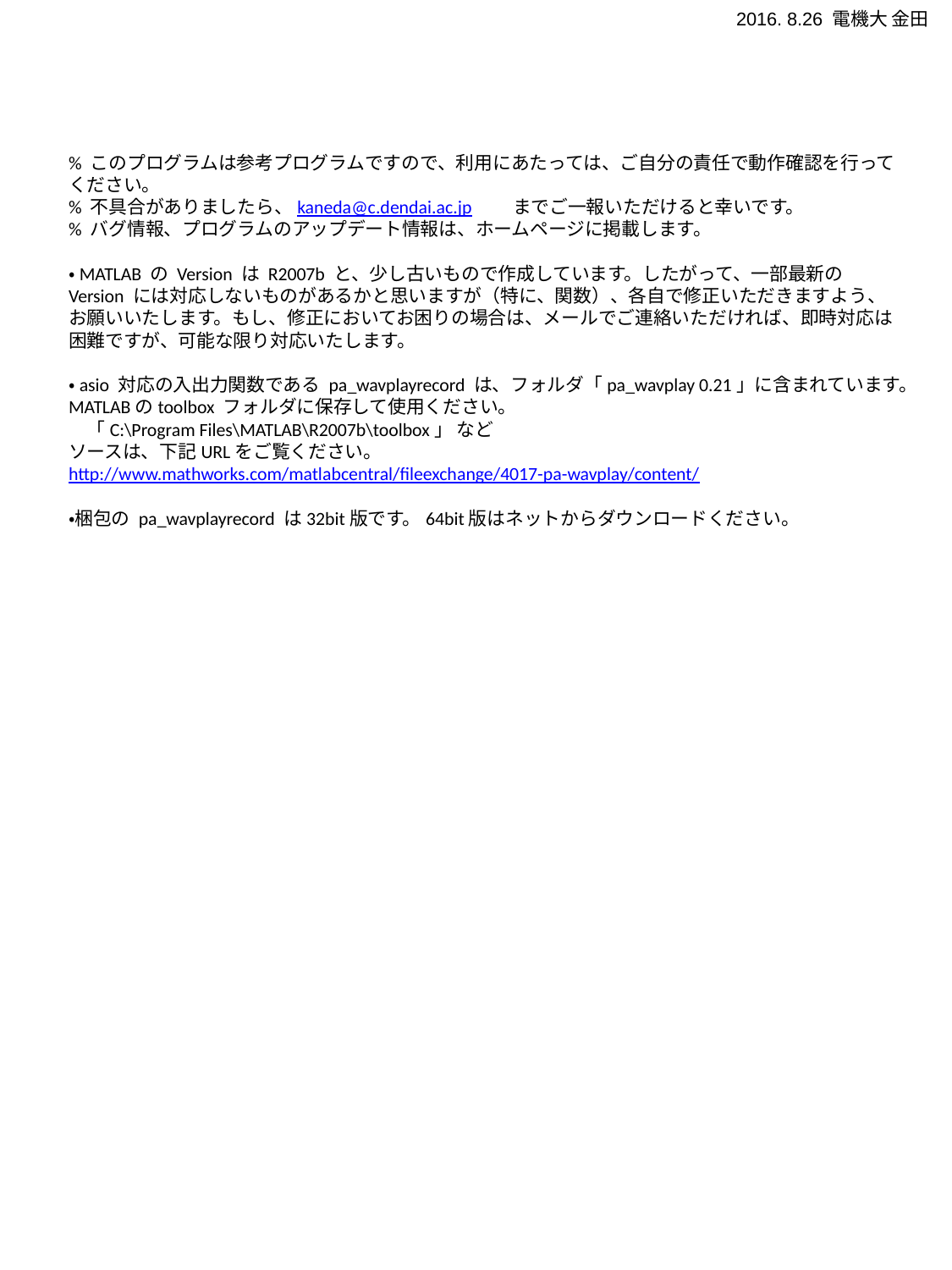

2016. 8.26 電機大 金田
% このプログラムは参考プログラムですので、利用にあたっては、ご自分の責任で動作確認を行ってください。
% 不具合がありましたら、kaneda@c.dendai.ac.jp　　 までご一報いただけると幸いです。
% バグ情報、プログラムのアップデート情報は、ホームページに掲載します。

・MATLAB の Version は R2007b と、少し古いもので作成しています。したがって、一部最新の Version には対応しないものがあるかと思いますが（特に、関数）、各自で修正いただきますよう、お願いいたします。もし、修正においてお困りの場合は、メールでご連絡いただければ、即時対応は困難ですが、可能な限り対応いたします。

・asio 対応の入出力関数である pa_wavplayrecord は、フォルダ「pa_wavplay 0.21」に含まれています。MATLABのtoolbox フォルダに保存して使用ください。
　「C:\Program Files\MATLAB\R2007b\toolbox」 など
ソースは、下記URLをご覧ください。
http://www.mathworks.com/matlabcentral/fileexchange/4017-pa-wavplay/content/

・梱包の pa_wavplayrecord は32bit版です。64bit版はネットからダウンロードください。